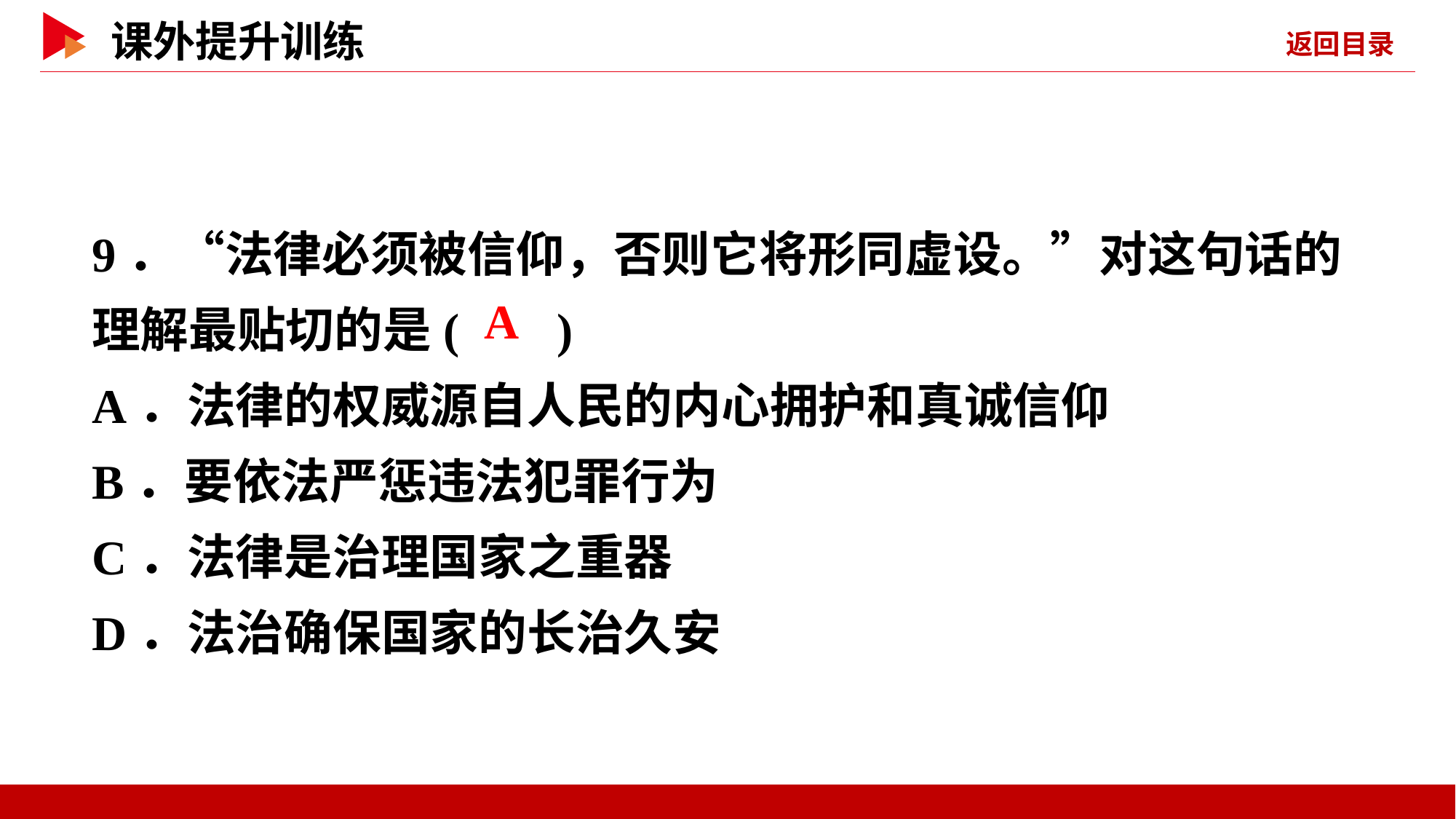

9．“法律必须被信仰，否则它将形同虚设。”对这句话的理解最贴切的是(        )
A．法律的权威源自人民的内心拥护和真诚信仰
B．要依法严惩违法犯罪行为
C．法律是治理国家之重器
D．法治确保国家的长治久安
   A